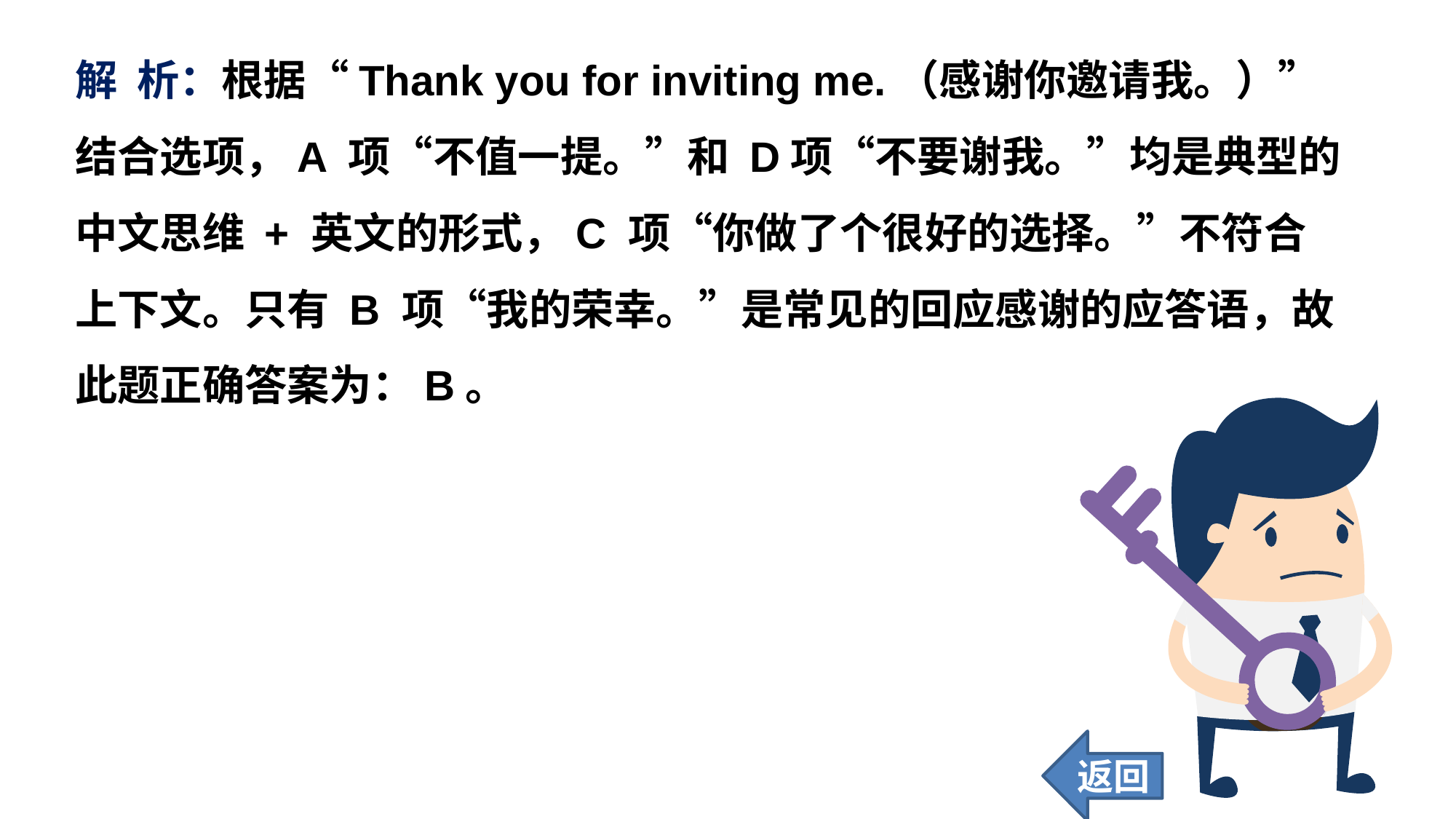

解  析：根据“Thank you for inviting me.（感谢你邀请我。）”结合选项，A 项“不值一提。”和 D项“不要谢我。”均是典型的中文思维 + 英文的形式，C 项“你做了个很好的选择。”不符合上下文。只有 B 项“我的荣幸。”是常见的回应感谢的应答语，故此题正确答案为：B。

返回
27